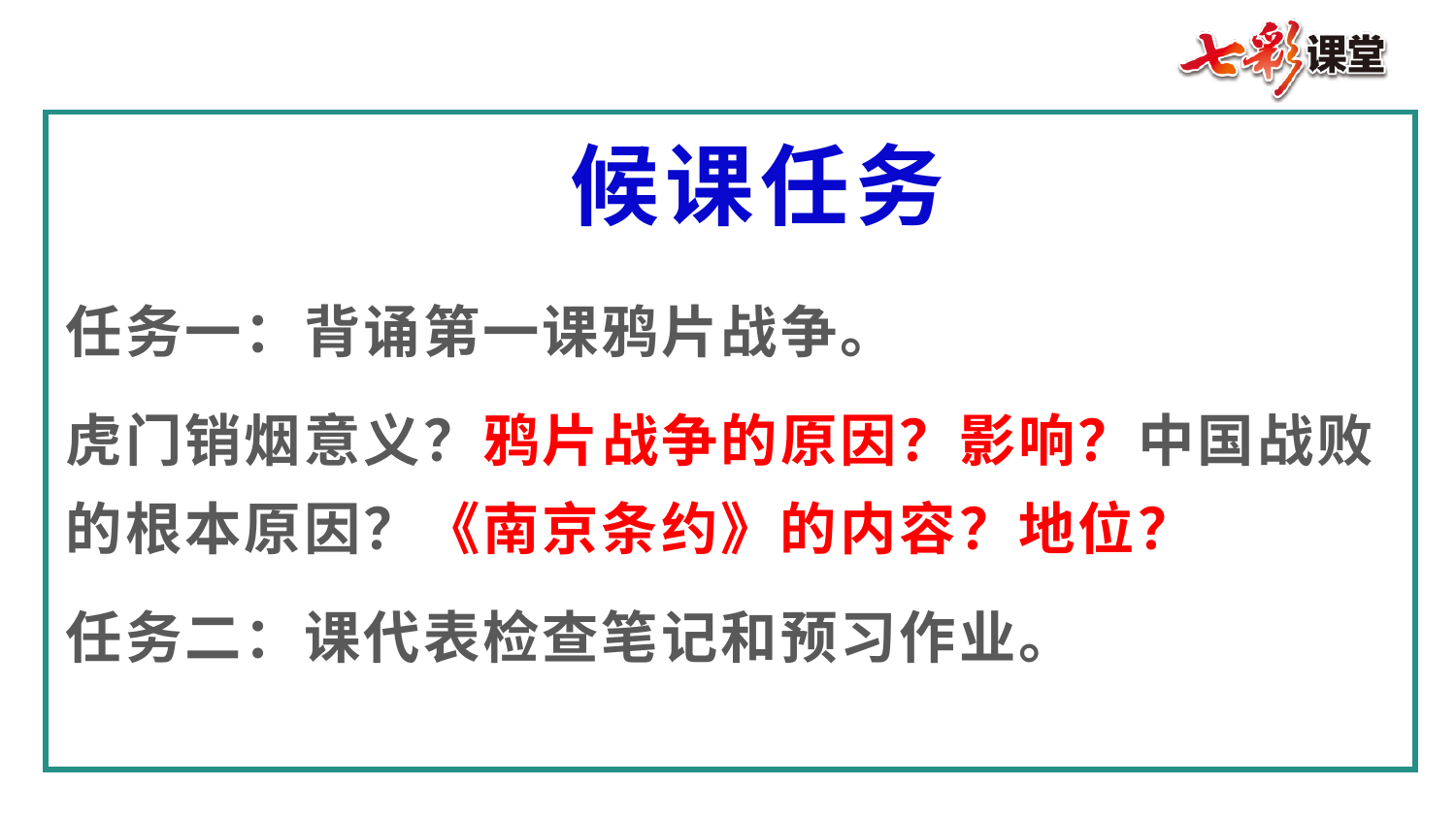

候课任务
任务一：背诵第一课鸦片战争。
虎门销烟意义？鸦片战争的原因？影响？中国战败的根本原因？《南京条约》的内容？地位？
任务二：课代表检查笔记和预习作业。